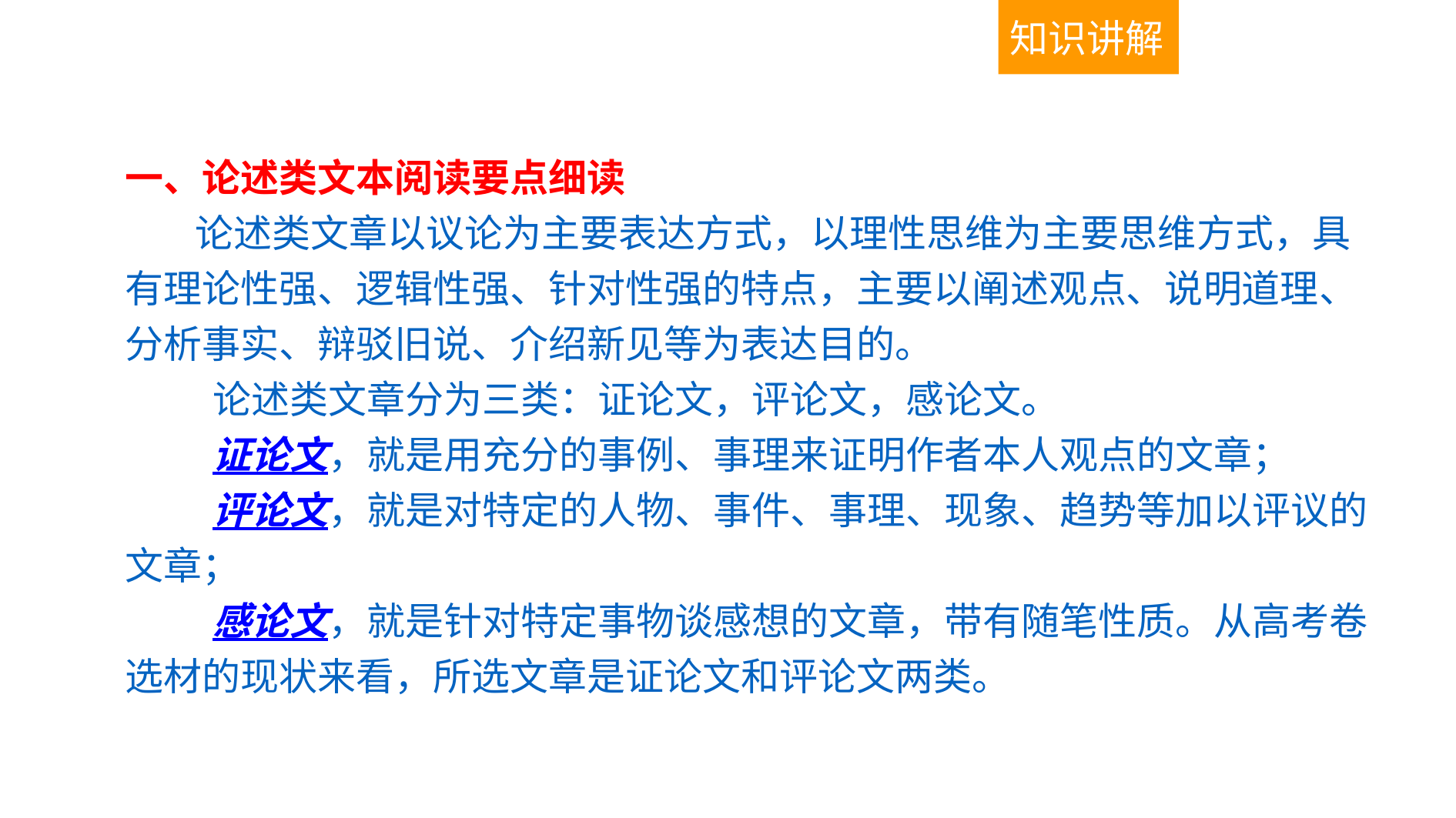

知识讲解
一、论述类文本阅读要点细读
       论述类文章以议论为主要表达方式，以理性思维为主要思维方式，具有理论性强、逻辑性强、针对性强的特点，主要以阐述观点、说明道理、分析事实、辩驳旧说、介绍新见等为表达目的。
         论述类文章分为三类：证论文，评论文，感论文。
         证论文，就是用充分的事例、事理来证明作者本人观点的文章；
         评论文，就是对特定的人物、事件、事理、现象、趋势等加以评议的文章；
         感论文，就是针对特定事物谈感想的文章，带有随笔性质。从高考卷选材的现状来看，所选文章是证论文和评论文两类。